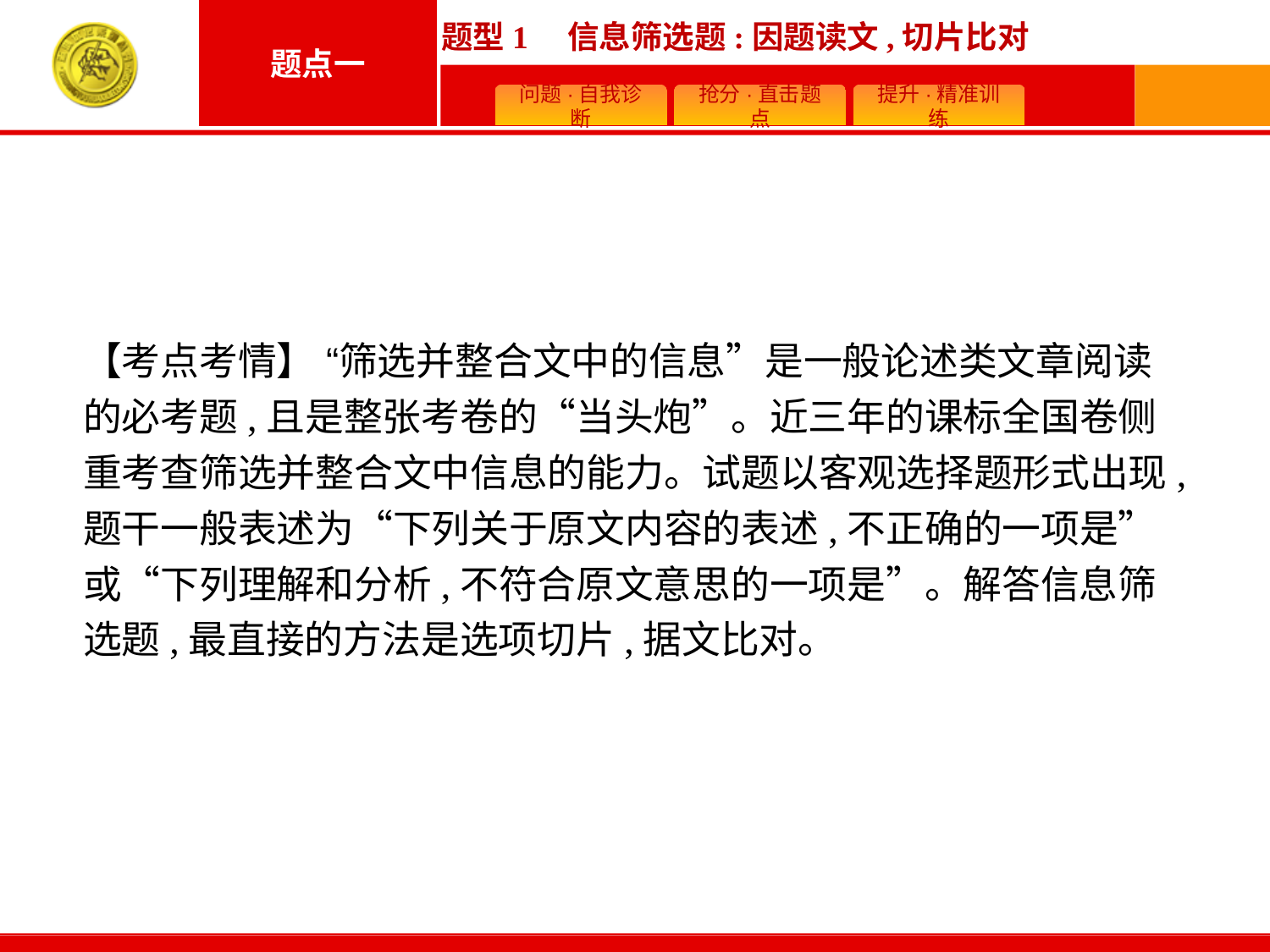

【考点考情】 “筛选并整合文中的信息”是一般论述类文章阅读的必考题,且是整张考卷的“当头炮”。近三年的课标全国卷侧重考查筛选并整合文中信息的能力。试题以客观选择题形式出现,题干一般表述为“下列关于原文内容的表述,不正确的一项是”或“下列理解和分析,不符合原文意思的一项是”。解答信息筛选题,最直接的方法是选项切片,据文比对。